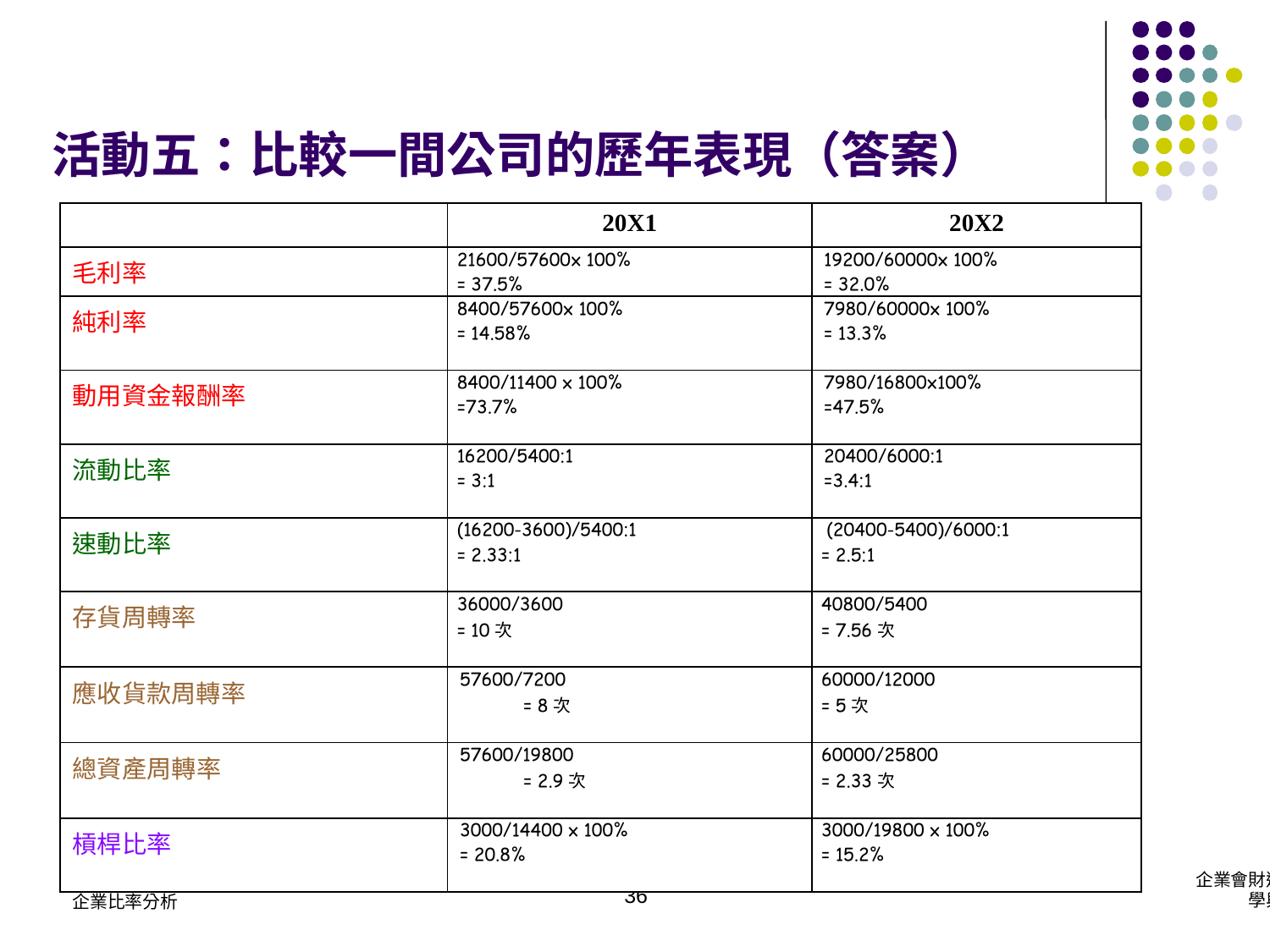

活動五：比較一間公司的歷年表現（答案）
|  | 20X1 | 20X2 |
| --- | --- | --- |
| 毛利率 | 21600/57600x 100% = 37.5% | 19200/60000x 100% = 32.0% |
| 純利率 | 8400/57600x 100% = 14.58% | 7980/60000x 100% = 13.3% |
| 動用資金報酬率 | 8400/11400 x 100% =73.7% | 7980/16800x100% =47.5% |
| 流動比率 | 16200/5400:1 = 3:1 | 20400/6000:1 =3.4:1 |
| 速動比率 | (16200-3600)/5400:1 = 2.33:1 | (20400-5400)/6000:1 = 2.5:1 |
| 存貨周轉率 | 36000/3600 = 10次 | 40800/5400 = 7.56次 |
| 應收貨款周轉率 | 57600/7200 = 8次 | 60000/12000 = 5次 |
| 總資產周轉率 | 57600/19800 = 2.9次 | 60000/25800 = 2.33次 |
| 槓桿比率 | 3000/14400 x 100% = 20.8% | 3000/19800 x 100% = 15.2% |

36
課題M01
企業比率分析